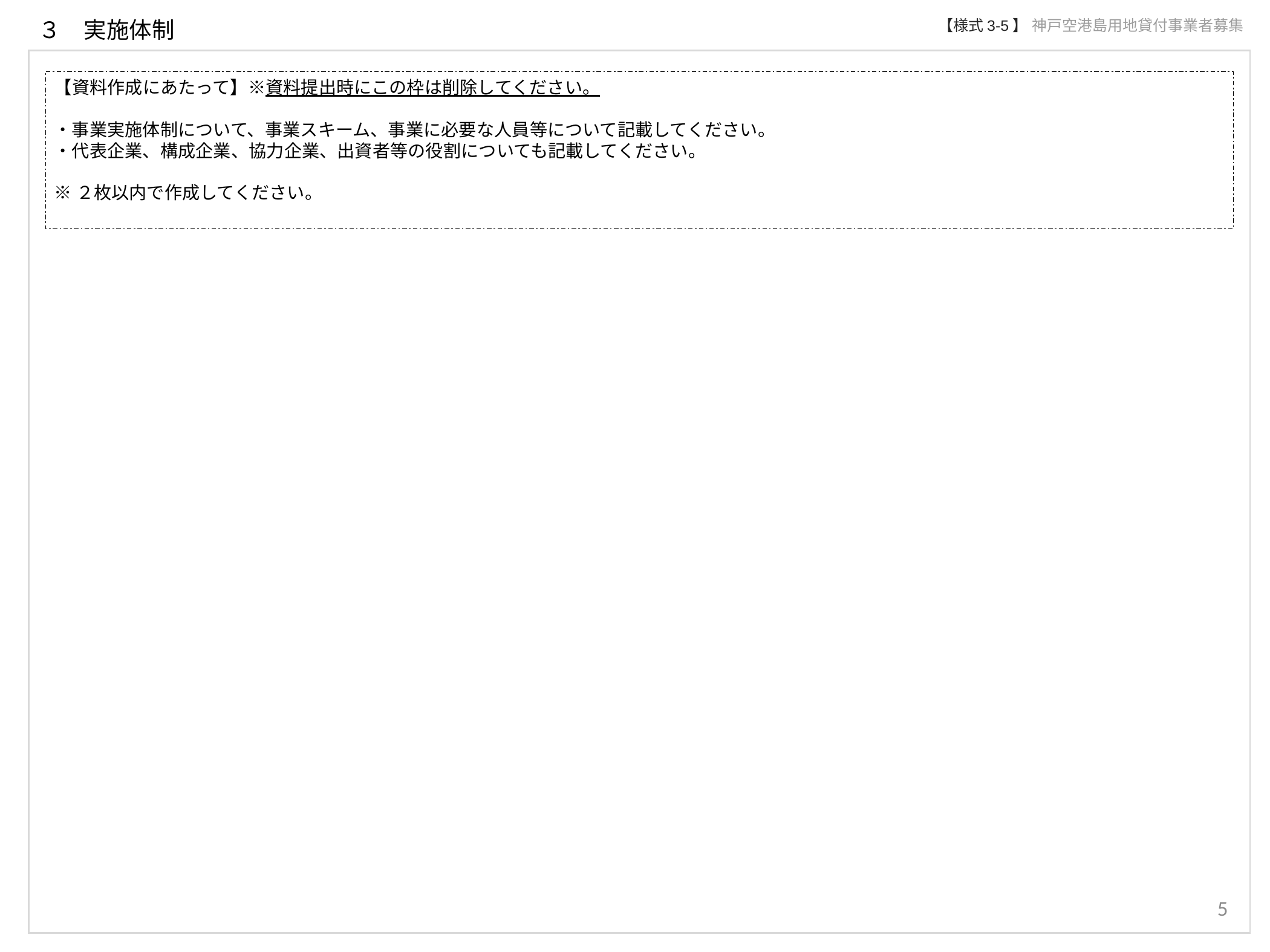

３　実施体制
【様式3-5】
神戸空港島用地貸付事業者募集

【資料作成にあたって】※資料提出時にこの枠は削除してください。

・事業実施体制について、事業スキーム、事業に必要な人員等について記載してください。
・代表企業、構成企業、協力企業、出資者等の役割についても記載してください。

※２枚以内で作成してください。

5